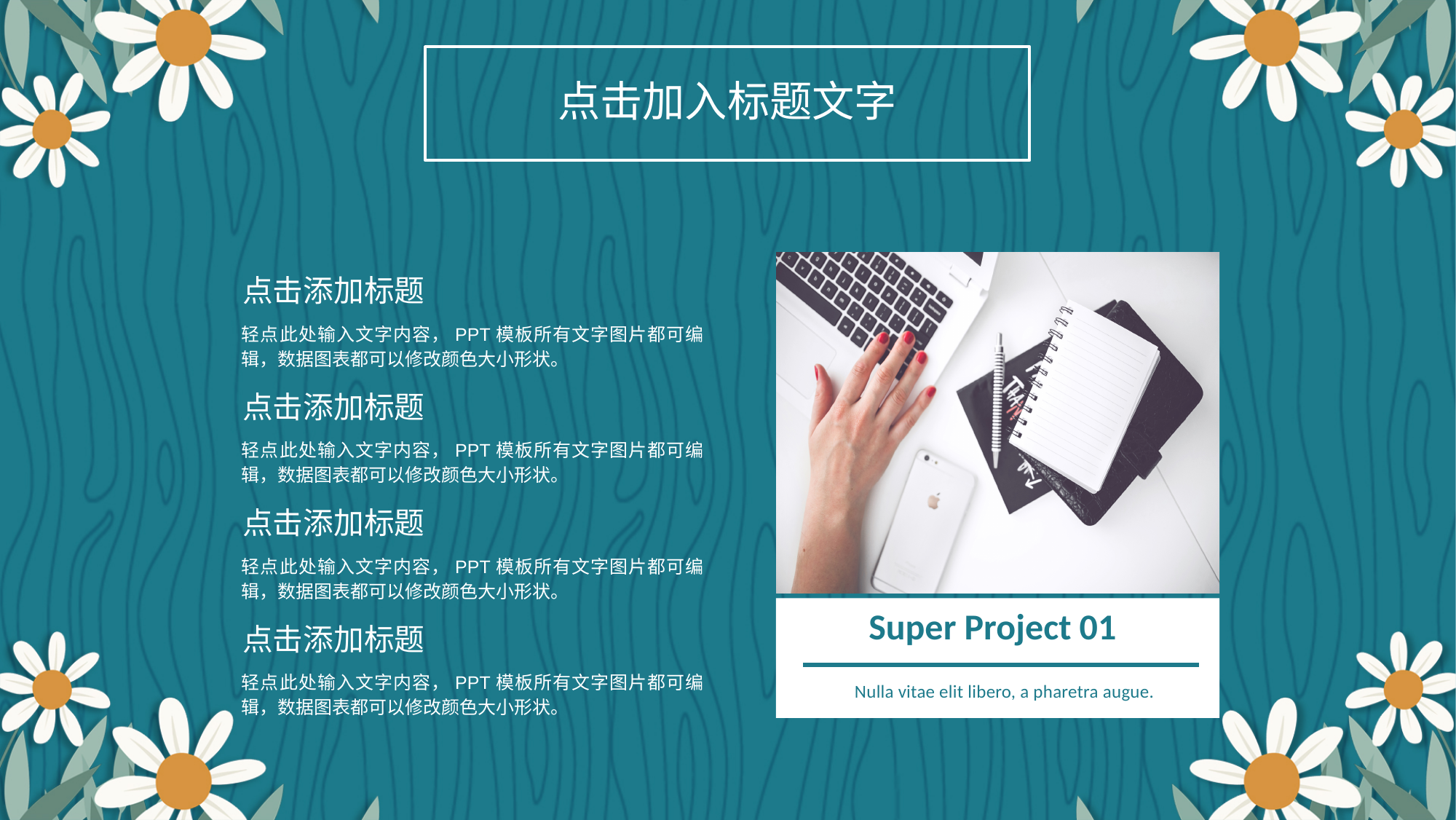

点击加入标题文字

Super Project 01

Nulla vitae elit libero, a pharetra augue.
点击添加标题
轻点此处输入文字内容，PPT模板所有文字图片都可编辑，数据图表都可以修改颜色大小形状。
点击添加标题
轻点此处输入文字内容，PPT模板所有文字图片都可编辑，数据图表都可以修改颜色大小形状。
点击添加标题
轻点此处输入文字内容，PPT模板所有文字图片都可编辑，数据图表都可以修改颜色大小形状。
点击添加标题
轻点此处输入文字内容，PPT模板所有文字图片都可编辑，数据图表都可以修改颜色大小形状。